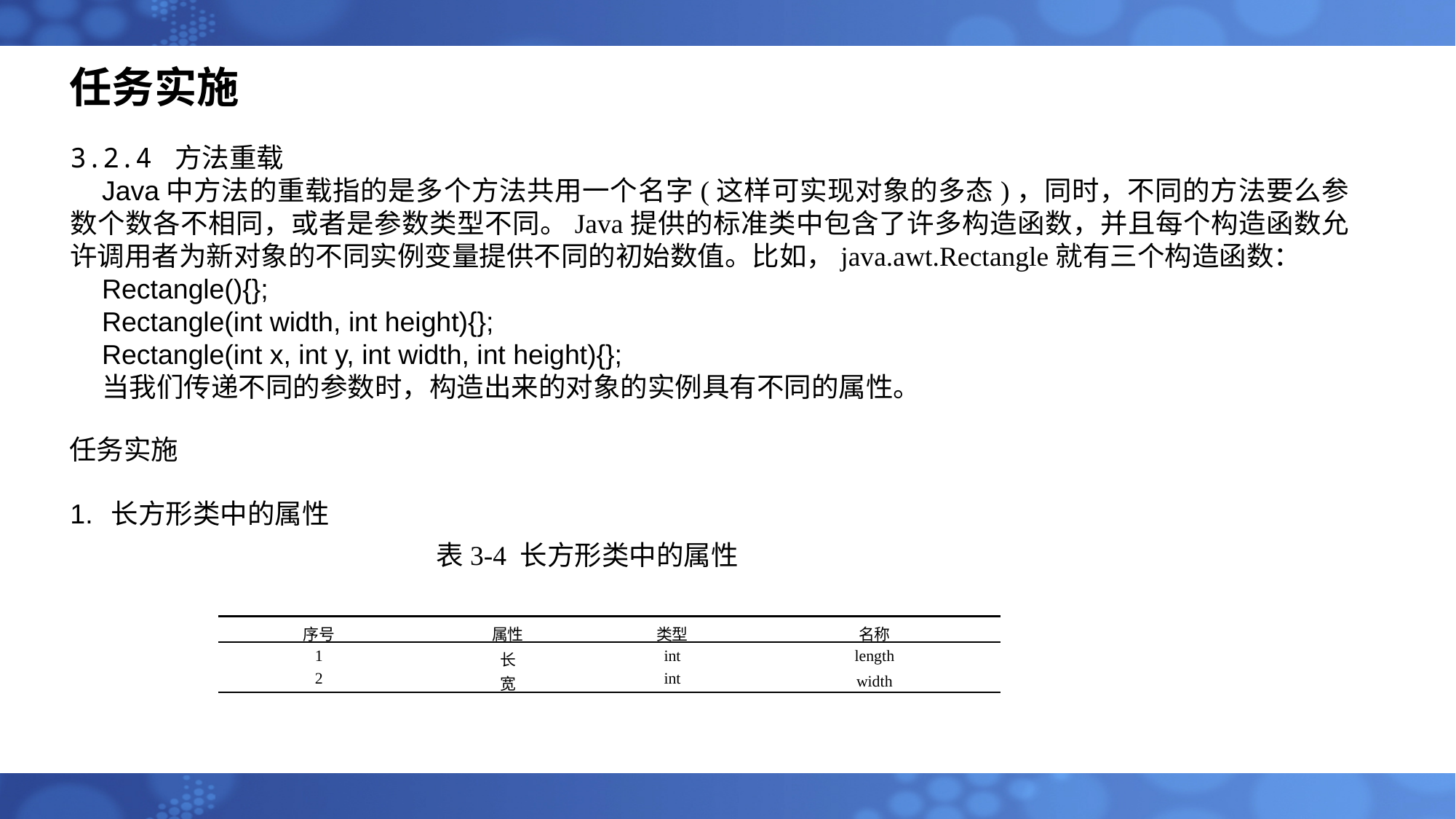

# 任务实施
3.2.4 方法重载
Java中方法的重载指的是多个方法共用一个名字(这样可实现对象的多态)，同时，不同的方法要么参数个数各不相同，或者是参数类型不同。Java提供的标准类中包含了许多构造函数，并且每个构造函数允许调用者为新对象的不同实例变量提供不同的初始数值。比如，java.awt.Rectangle就有三个构造函数：
Rectangle(){};
Rectangle(int width, int height){};
Rectangle(int x, int y, int width, int height){};
当我们传递不同的参数时，构造出来的对象的实例具有不同的属性。
任务实施
长方形类中的属性
  表3-4 长方形类中的属性
| 序号 | 属性 | 类型 | 名称 |
| --- | --- | --- | --- |
| 1 | 长 | int | length |
| 2 | 宽 | int | width |